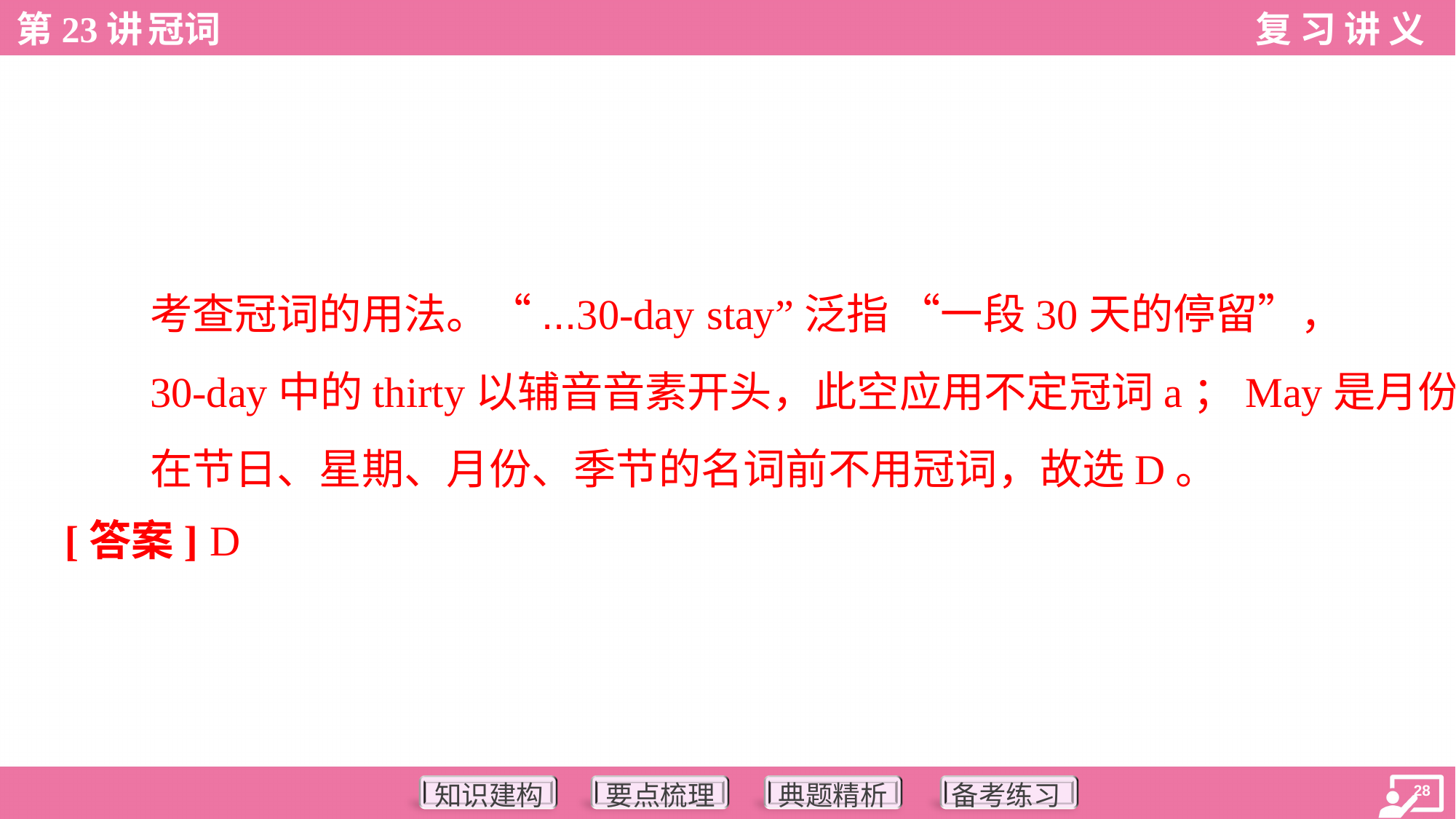

考查冠词的用法。“...30-day stay”泛指 “一段30天的停留”，
30-day中的thirty以辅音音素开头，此空应用不定冠词a；May是月份，
在节日、星期、月份、季节的名词前不用冠词，故选D。
[答案] D